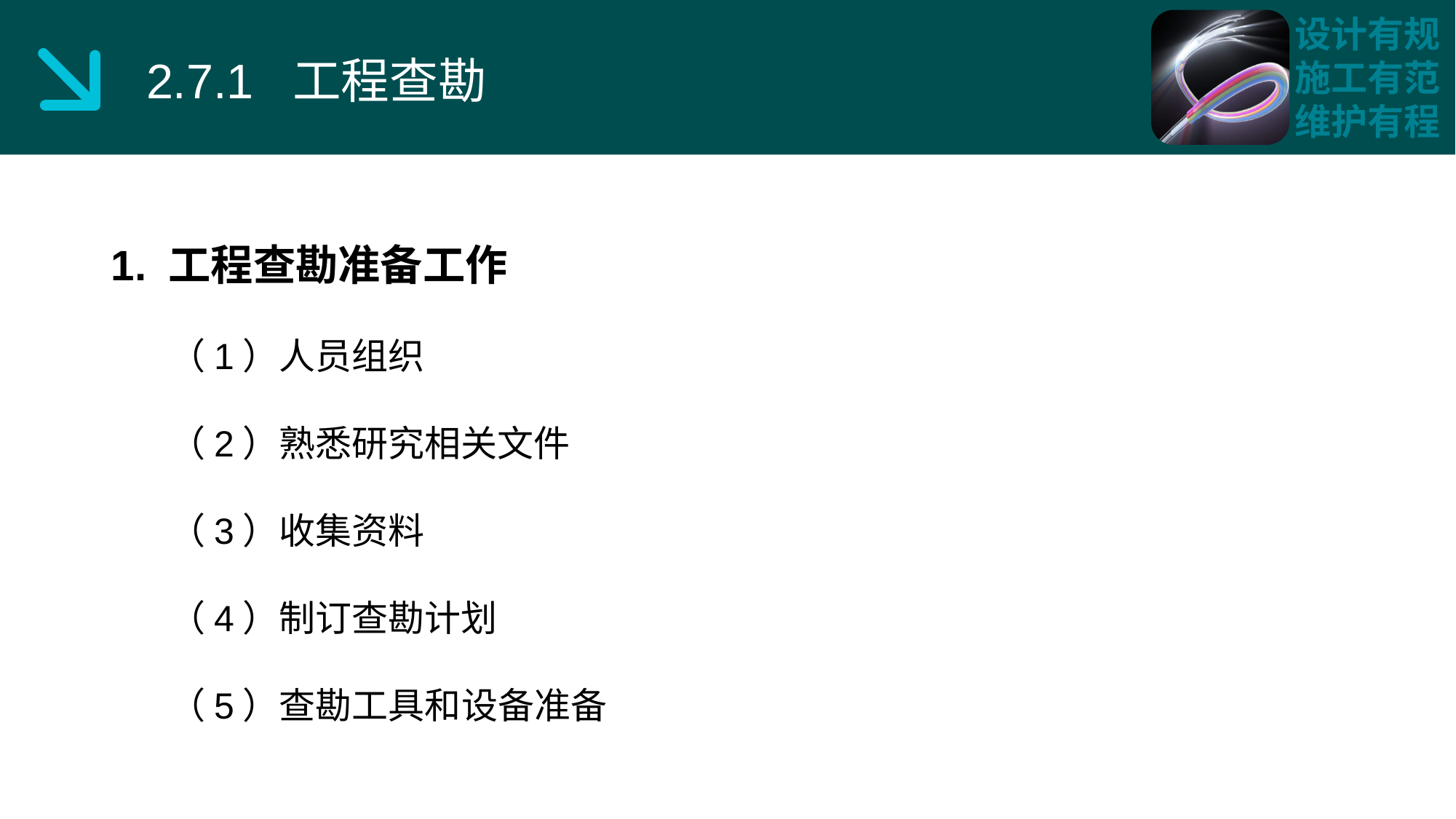

2.7.1  工程查勘

1. 工程查勘准备工作

      （1）人员组织

      （2）熟悉研究相关文件

      （3）收集资料

      （4）制订查勘计划

      （5）查勘工具和设备准备